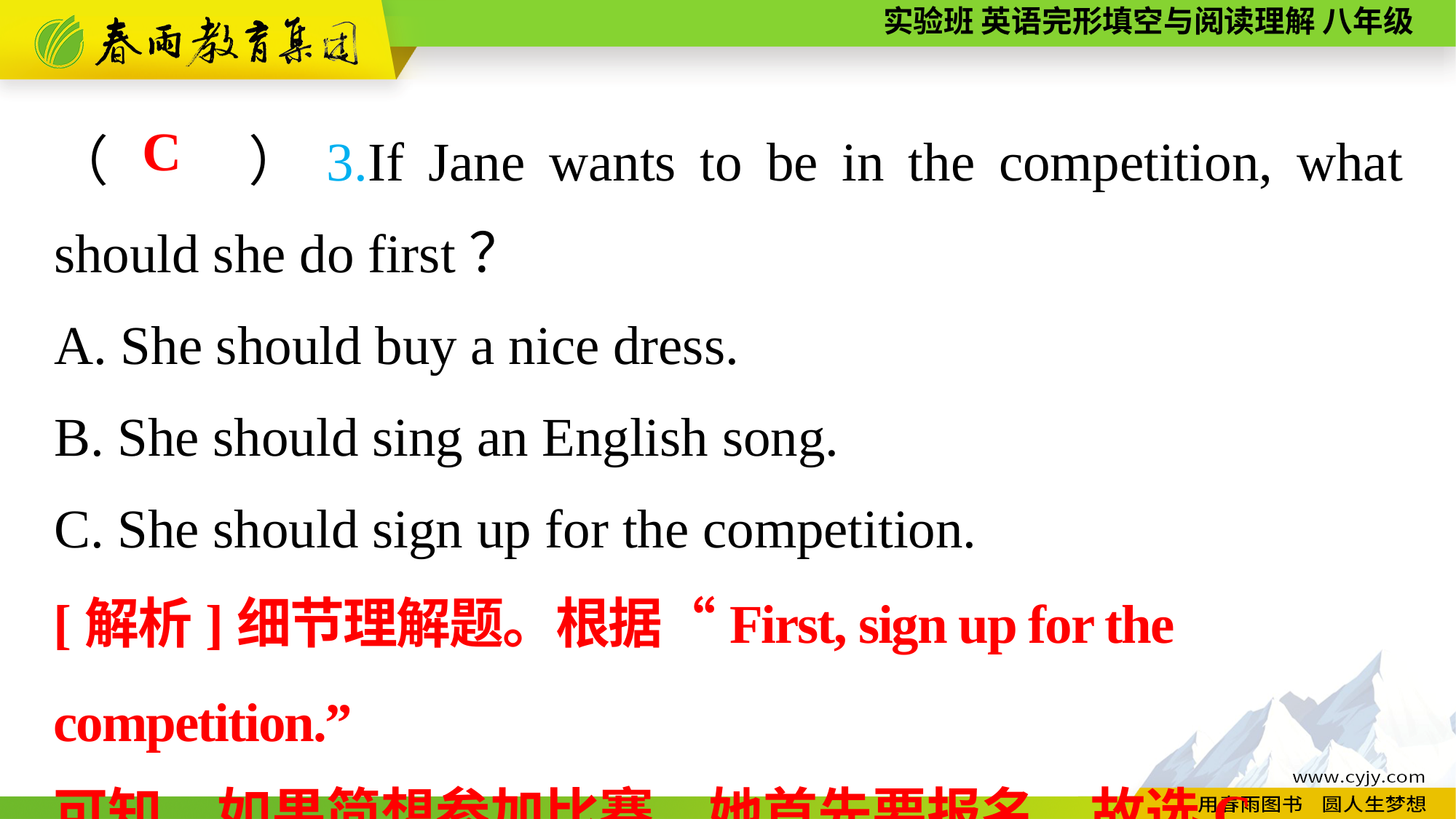

（　　）3.If Jane wants to be in the competition, what should she do first？
A. She should buy a nice dress.
B. She should sing an English song.
C. She should sign up for the competition.
C
[解析]细节理解题。根据“First, sign up for the competition.”
可知，如果简想参加比赛，她首先要报名。故选C。